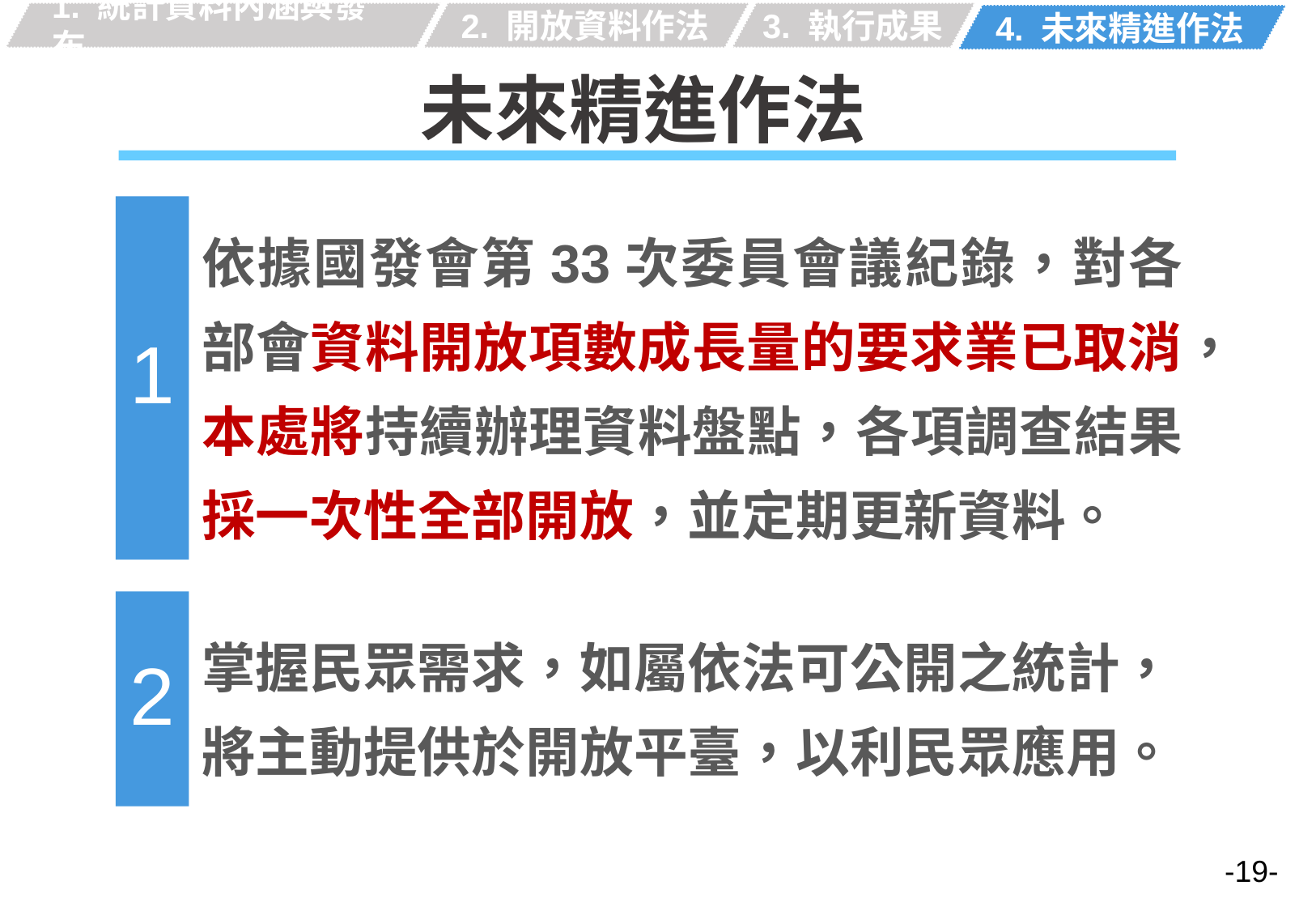

1. 統計資料內涵與發布
2. 開放資料作法
3. 執行成果
4. 未來精進作法
# 未來精進作法
1
依據國發會第33次委員會議紀錄，對各部會資料開放項數成長量的要求業已取消，本處將持續辦理資料盤點，各項調查結果採一次性全部開放，並定期更新資料。
2
掌握民眾需求，如屬依法可公開之統計，將主動提供於開放平臺，以利民眾應用。
-19-